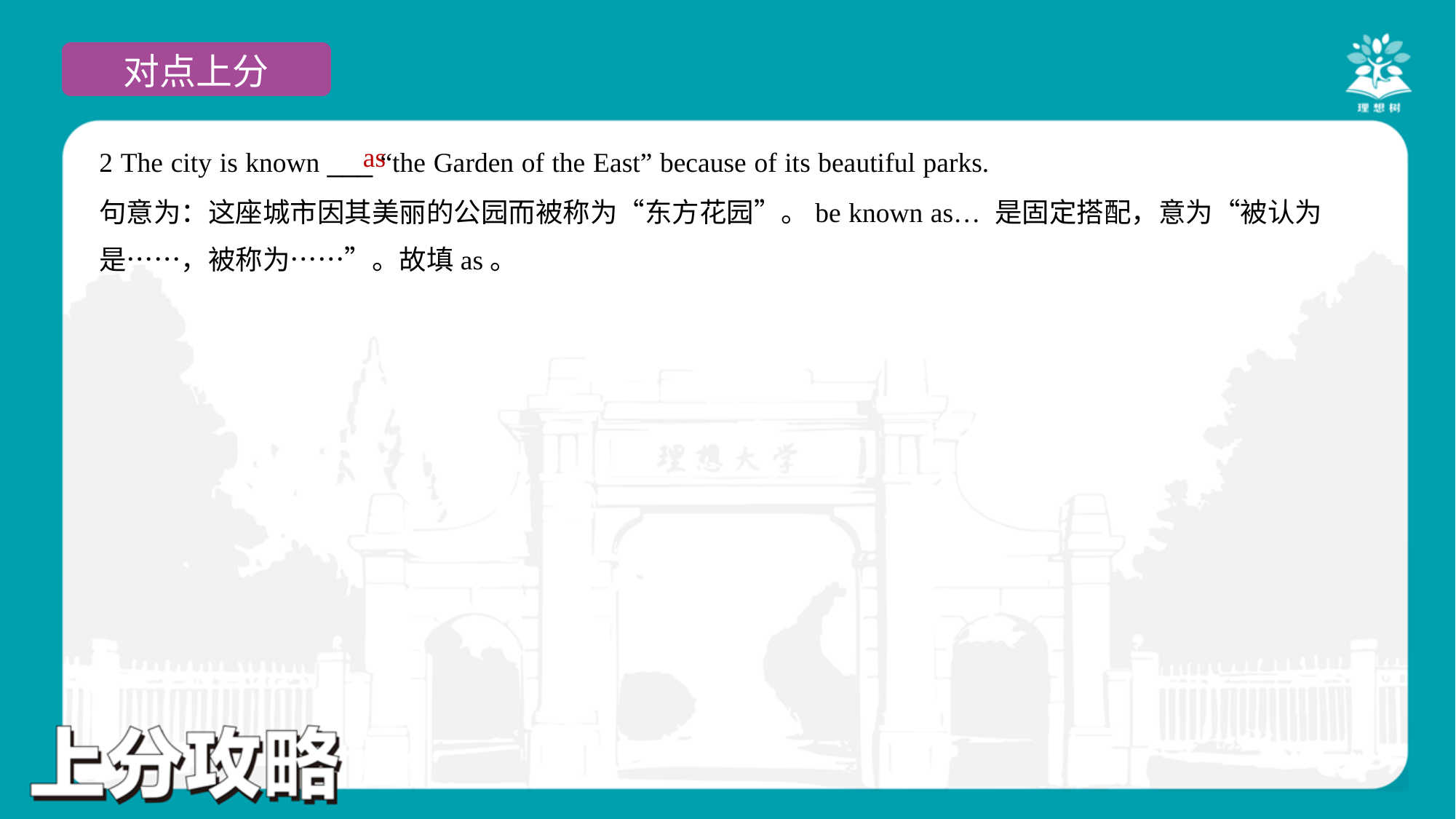

as
2 The city is known ___ “the Garden of the East” because of its beautiful parks.
句意为：这座城市因其美丽的公园而被称为“东方花园”。be known as… 是固定搭配，意为“被认为
是……，被称为……”。故填as。